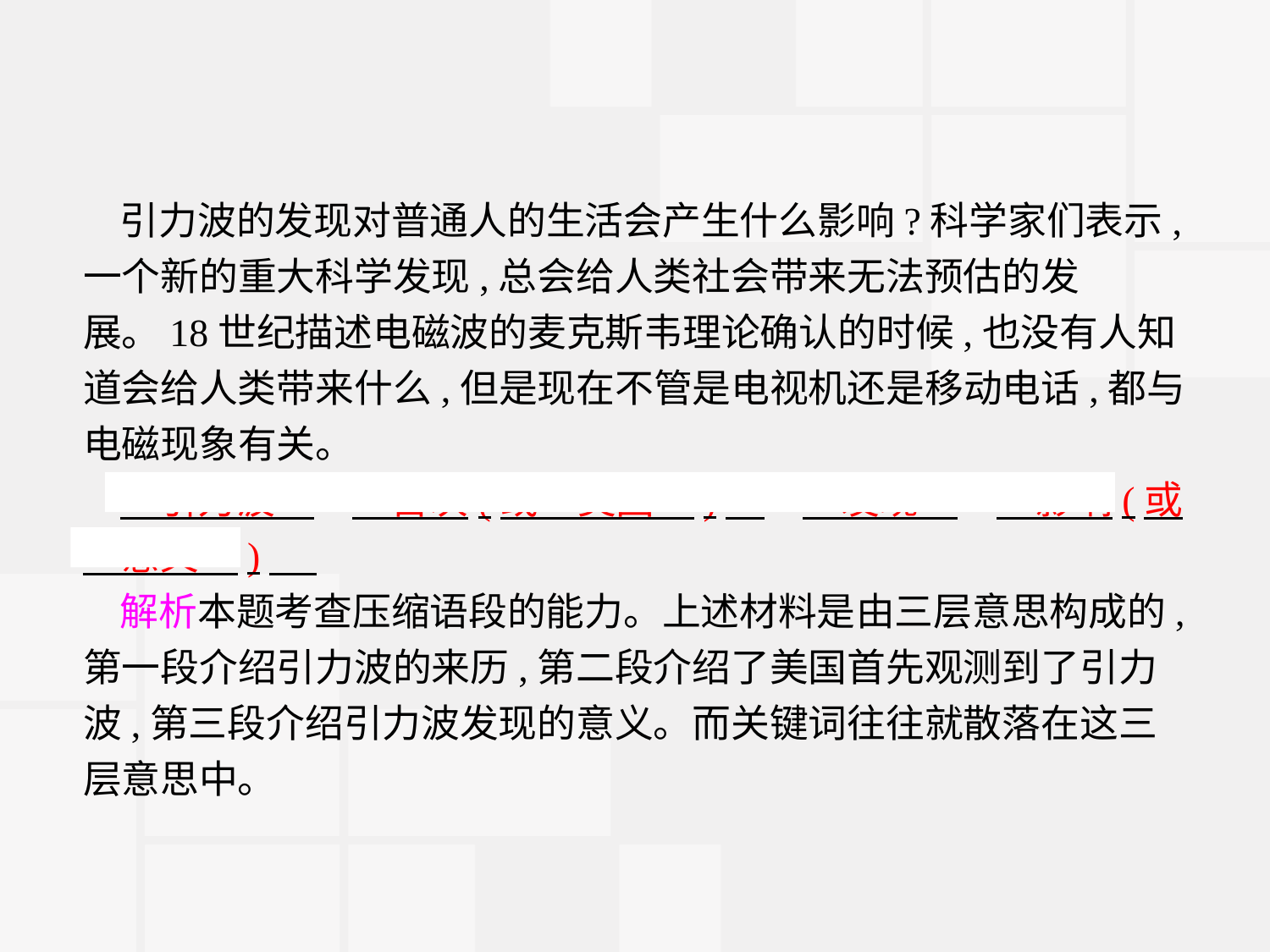

引力波的发现对普通人的生活会产生什么影响?科学家们表示,一个新的重大科学发现,总会给人类社会带来无法预估的发展。18世纪描述电磁波的麦克斯韦理论确认的时候,也没有人知道会给人类带来什么,但是现在不管是电视机还是移动电话,都与电磁现象有关。
　引力波　　　首次(或“美国”)　　　发现　　　影响(或“意义”)
解析本题考查压缩语段的能力。上述材料是由三层意思构成的,第一段介绍引力波的来历,第二段介绍了美国首先观测到了引力波,第三段介绍引力波发现的意义。而关键词往往就散落在这三层意思中。